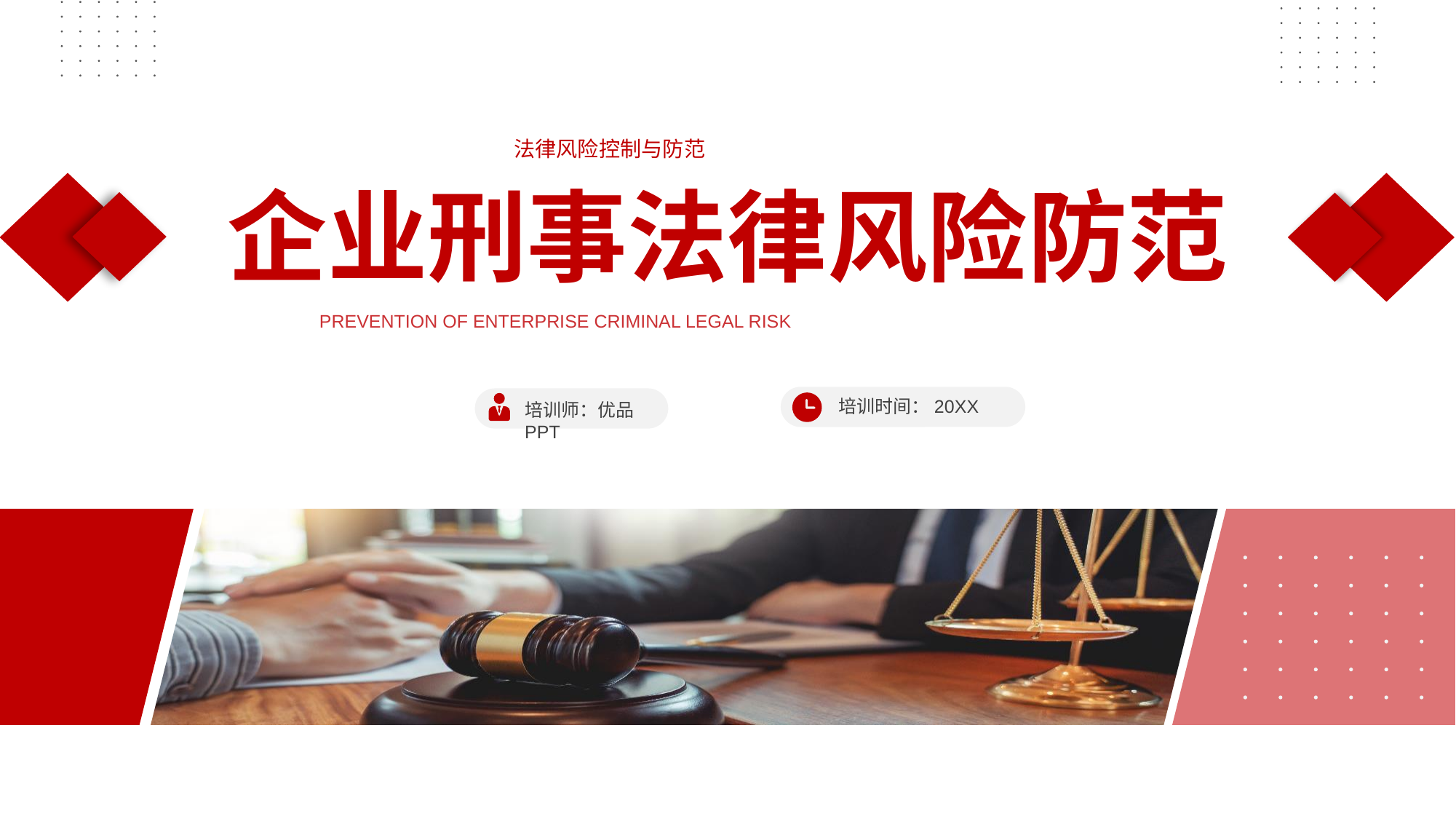

法律风险控制与防范
企业刑事法律风险防范

PREVENTION OF ENTERPRISE CRIMINAL LEGAL RISK

培训时间：20XX

培训师：优品PPT